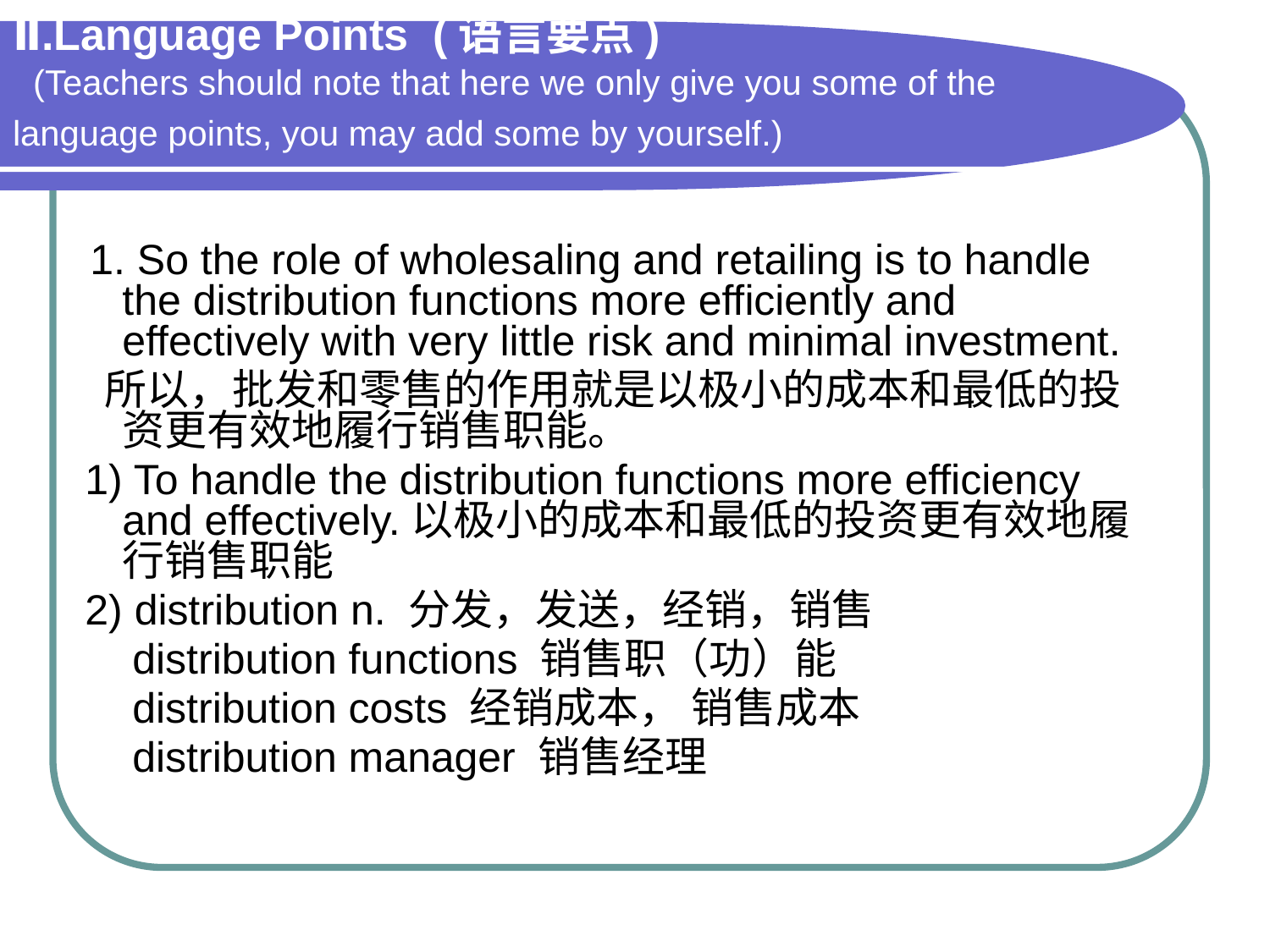

# Ⅱ.Language Points  (语言要点)　 (Teachers should note that here we only give you some of the language points, you may add some by yourself.)
　1. So the role of wholesaling and retailing is to handle the distribution functions more efficiently and effectively with very little risk and minimal investment.
      所以，批发和零售的作用就是以极小的成本和最低的投资更有效地履行销售职能。
    1) To handle the distribution functions more efficiency and effectively.以极小的成本和最低的投资更有效地履行销售职能
    2) distribution n. 分发，发送，经销，销售
        distribution functions 销售职（功）能
        distribution costs 经销成本， 销售成本
        distribution manager 销售经理